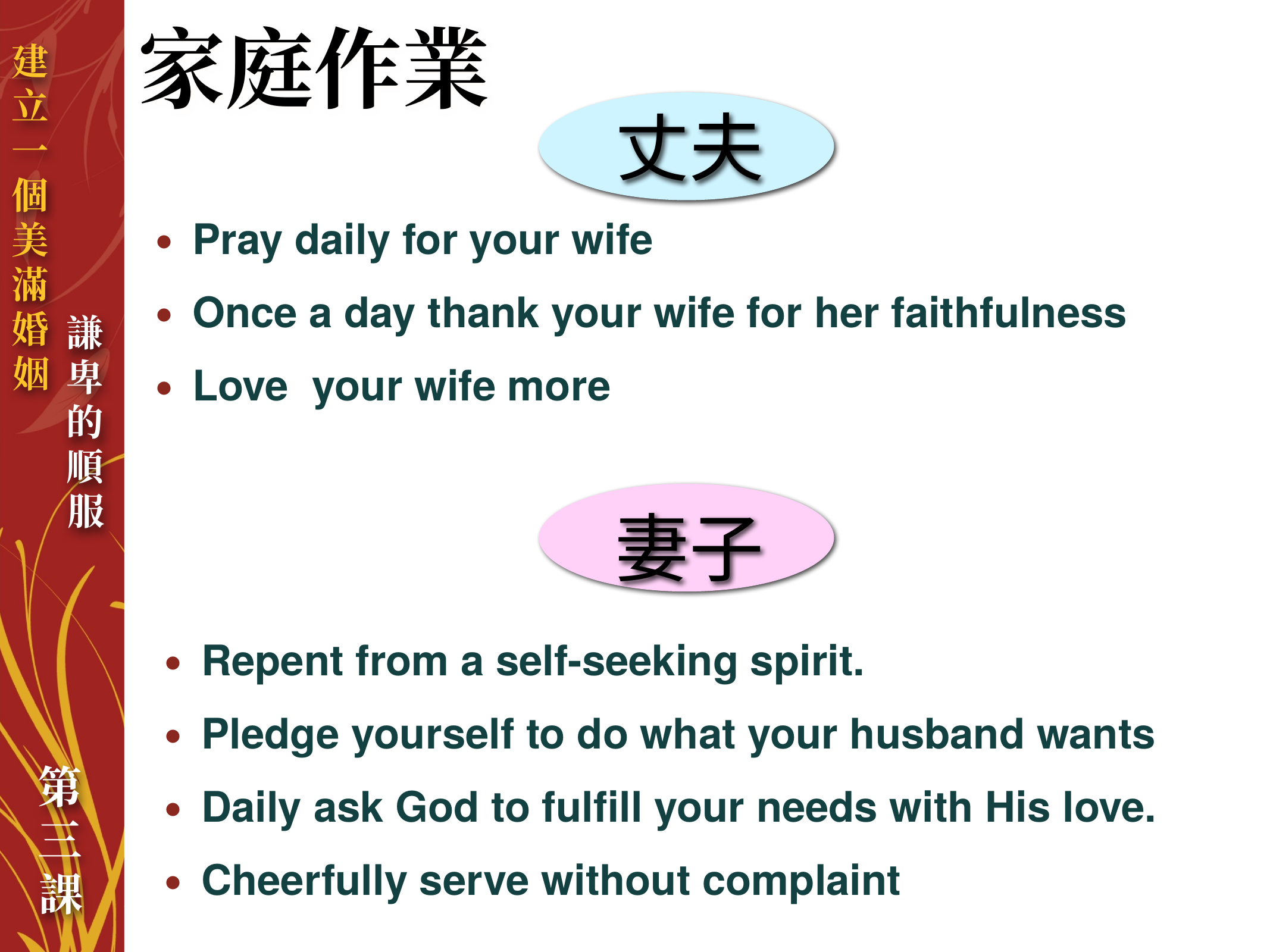

# 家庭作業

丈夫
Pray daily for your wife
Once a day thank your wife for her faithfulness
Love  your wife more

妻子
Repent from a self-seeking spirit.
Pledge yourself to do what your husband wants
Daily ask God to fulfill your needs with His love.
Cheerfully serve without complaint